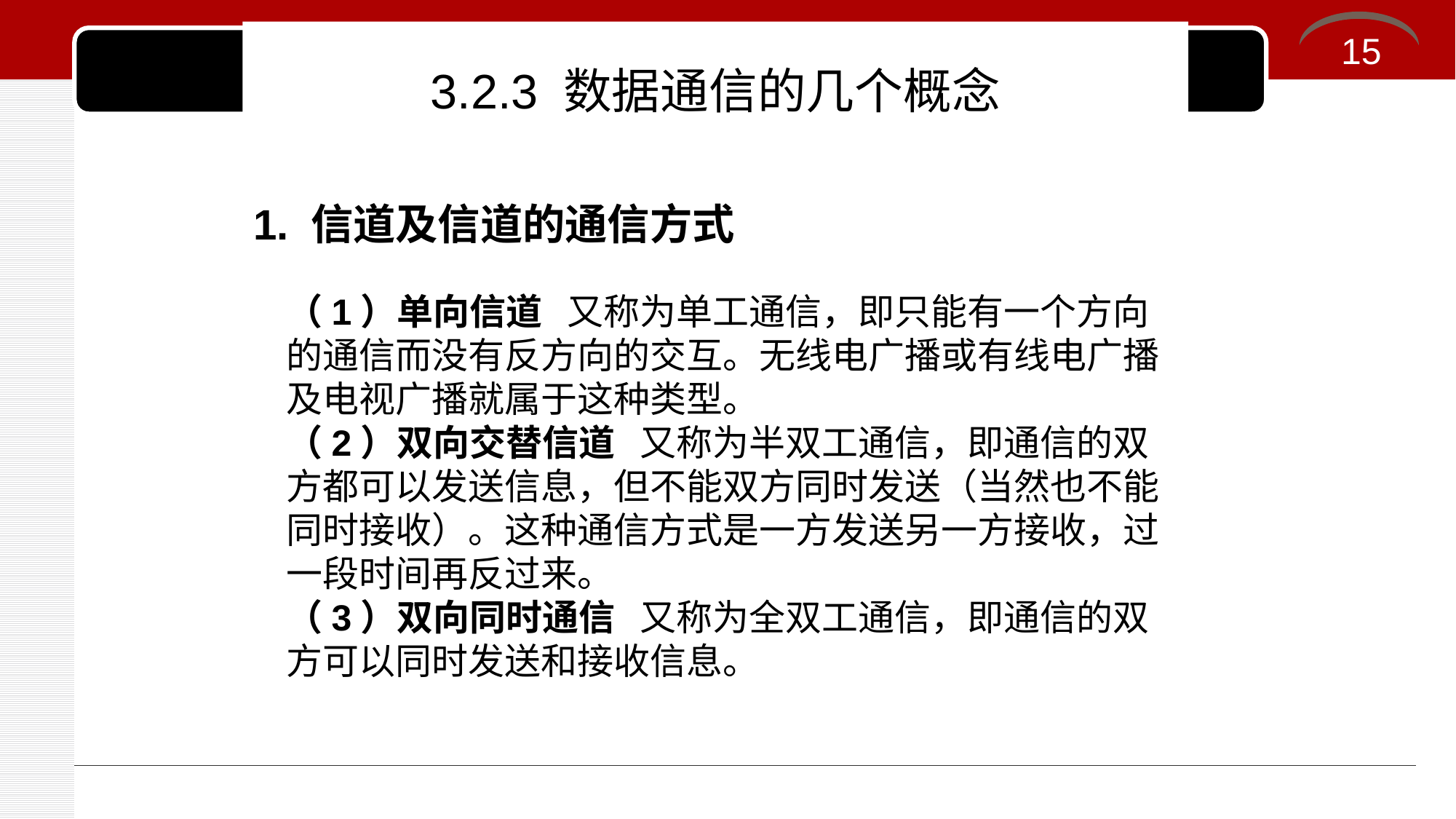

# 3.2.3 数据通信的几个概念
15
1. 信道及信道的通信方式
（1）单向信道   又称为单工通信，即只能有一个方向的通信而没有反方向的交互。无线电广播或有线电广播及电视广播就属于这种类型。
（2）双向交替信道   又称为半双工通信，即通信的双方都可以发送信息，但不能双方同时发送（当然也不能同时接收）。这种通信方式是一方发送另一方接收，过一段时间再反过来。
（3）双向同时通信   又称为全双工通信，即通信的双方可以同时发送和接收信息。